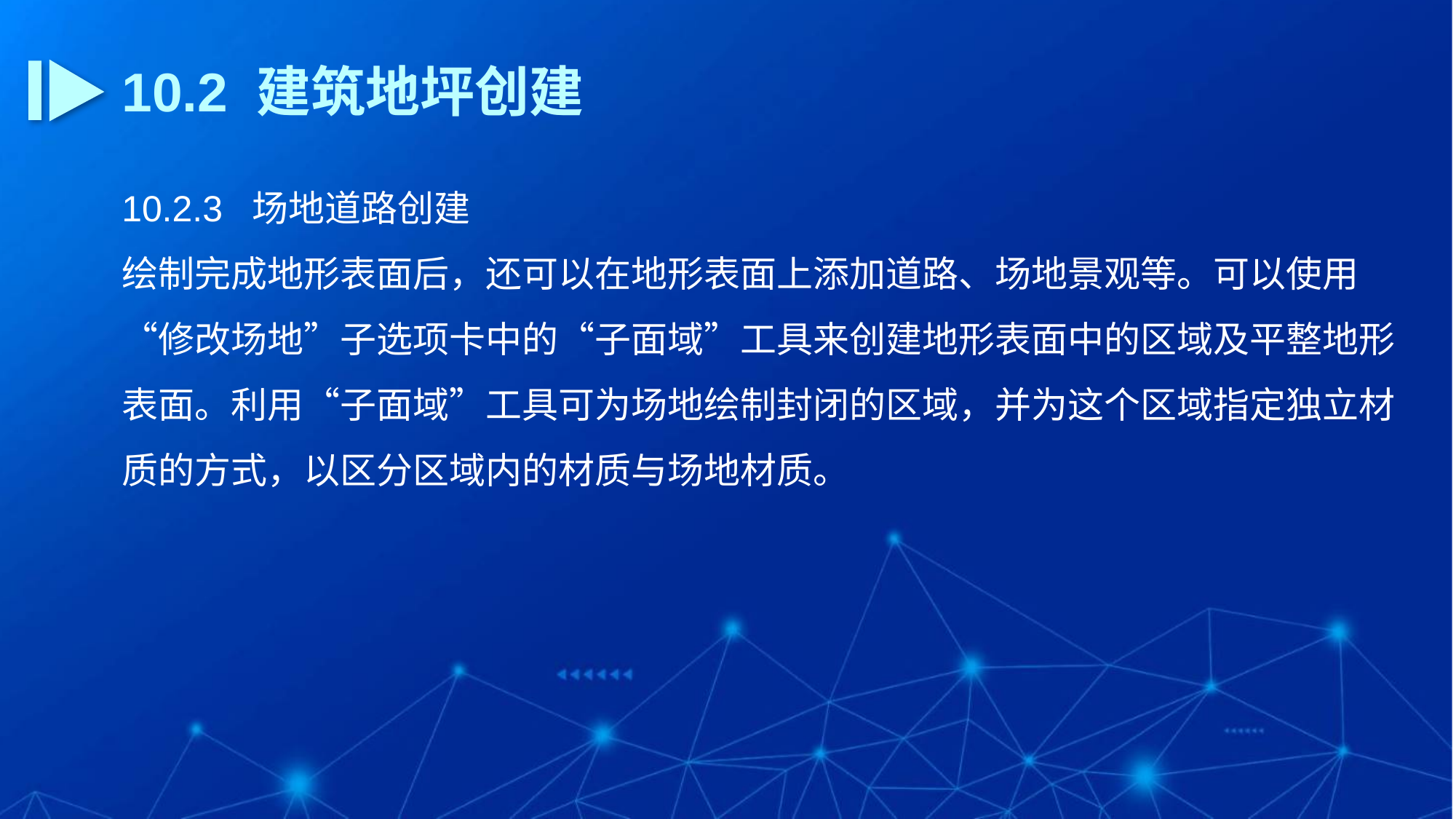

10.2 建筑地坪创建

10.2.3  场地道路创建
绘制完成地形表面后，还可以在地形表面上添加道路、场地景观等。可以使用“修改场地”子选项卡中的“子面域”工具来创建地形表面中的区域及平整地形表面。利用“子面域”工具可为场地绘制封闭的区域，并为这个区域指定独立材质的方式，以区分区域内的材质与场地材质。